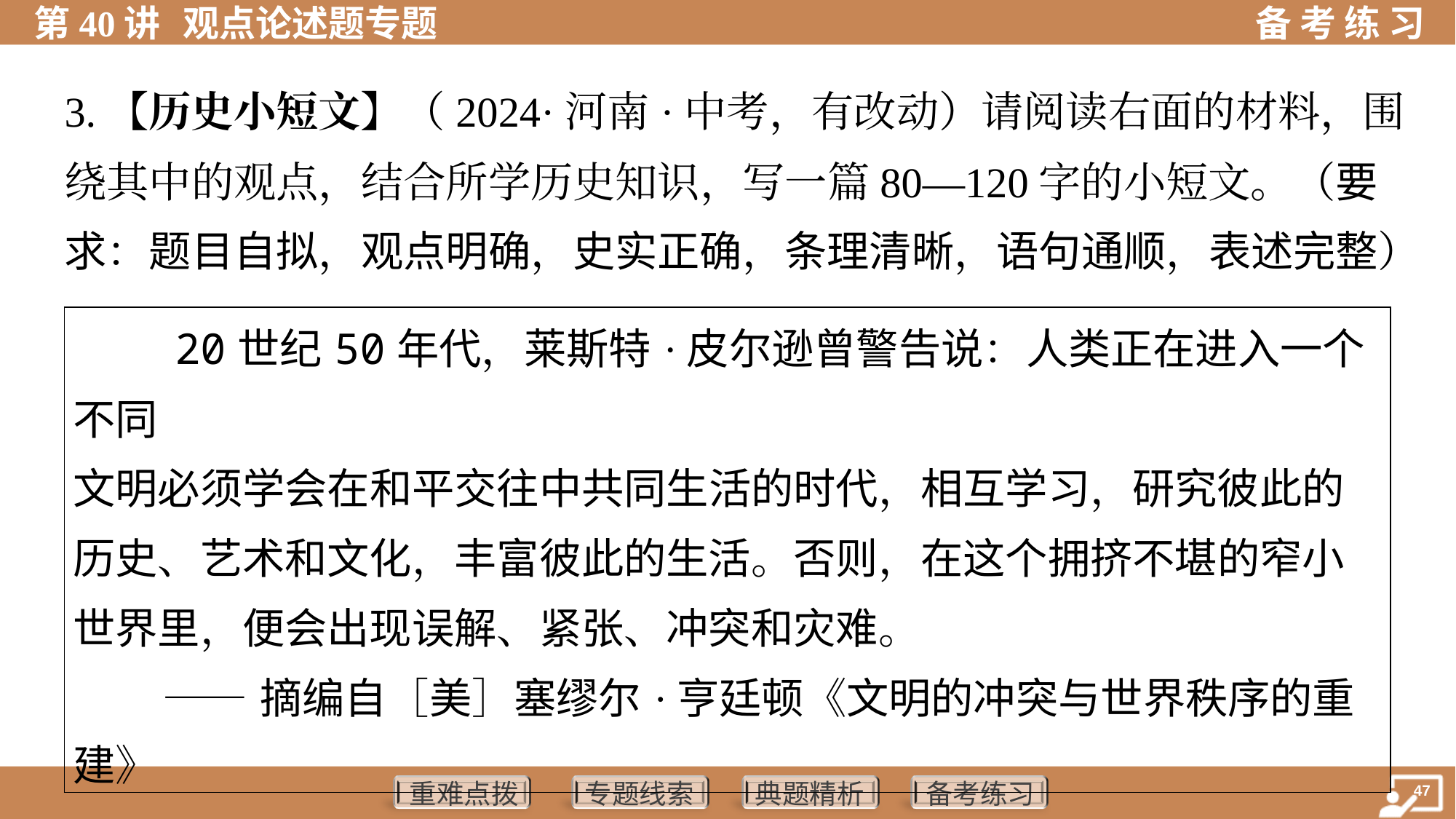

3.【历史小短文】（2024·河南·中考，有改动）请阅读右面的材料，围
绕其中的观点，结合所学历史知识，写一篇80—120字的小短文。（要
求：题目自拟，观点明确，史实正确，条理清晰，语句通顺，表述完整）
| 20世纪50年代，莱斯特·皮尔逊曾警告说：人类正在进入一个不同 文明必须学会在和平交往中共同生活的时代，相互学习，研究彼此的 历史、艺术和文化，丰富彼此的生活。否则，在这个拥挤不堪的窄小 世界里，便会出现误解、紧张、冲突和灾难。 ——摘编自［美］塞缪尔·亨廷顿《文明的冲突与世界秩序的重 建》 |
| --- |